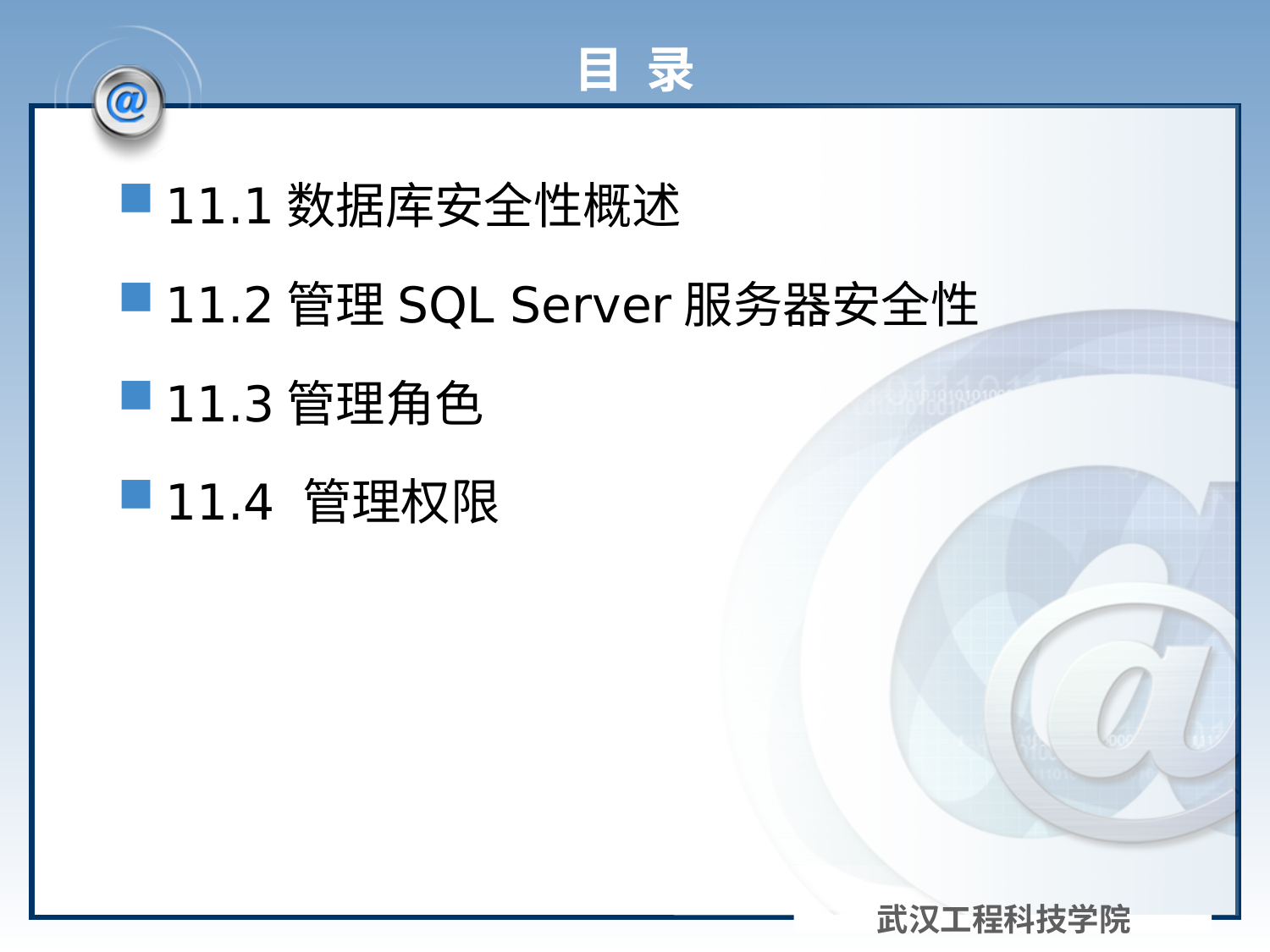

# 目  录
11.1数据库安全性概述
11.2管理SQL Server服务器安全性
11.3管理角色
11.4 管理权限

武汉工程科技学院